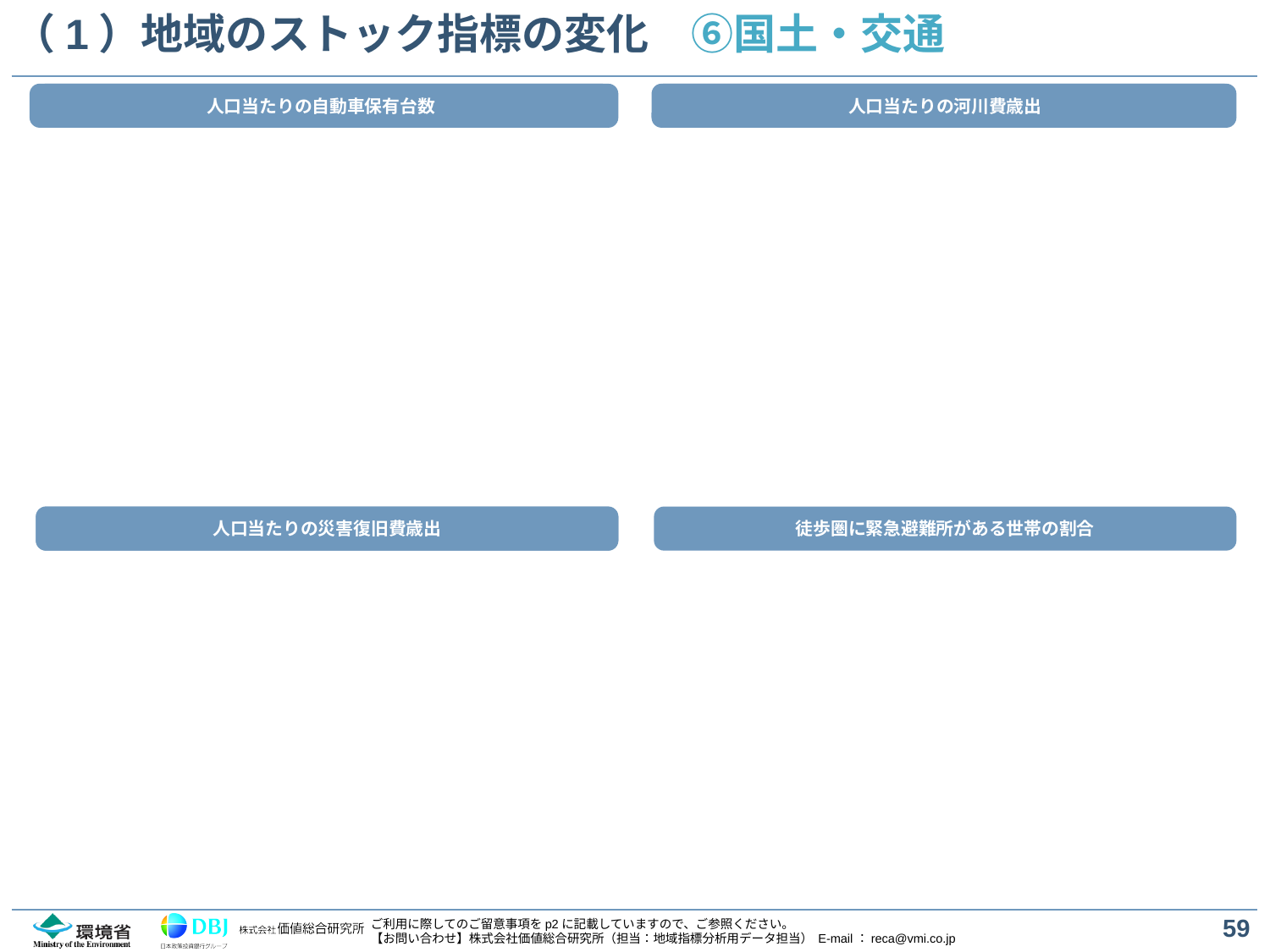

# （1）地域のストック指標の変化　⑥国土・交通
人口当たりの自動車保有台数
人口当たりの河川費歳出
人口当たりの災害復旧費歳出
人口当たりの河川費歳出
人口当たりの災害復旧費歳出
徒歩圏に緊急避難所がある世帯の割合
徒歩圏に緊急避難所がある世帯の割合
59